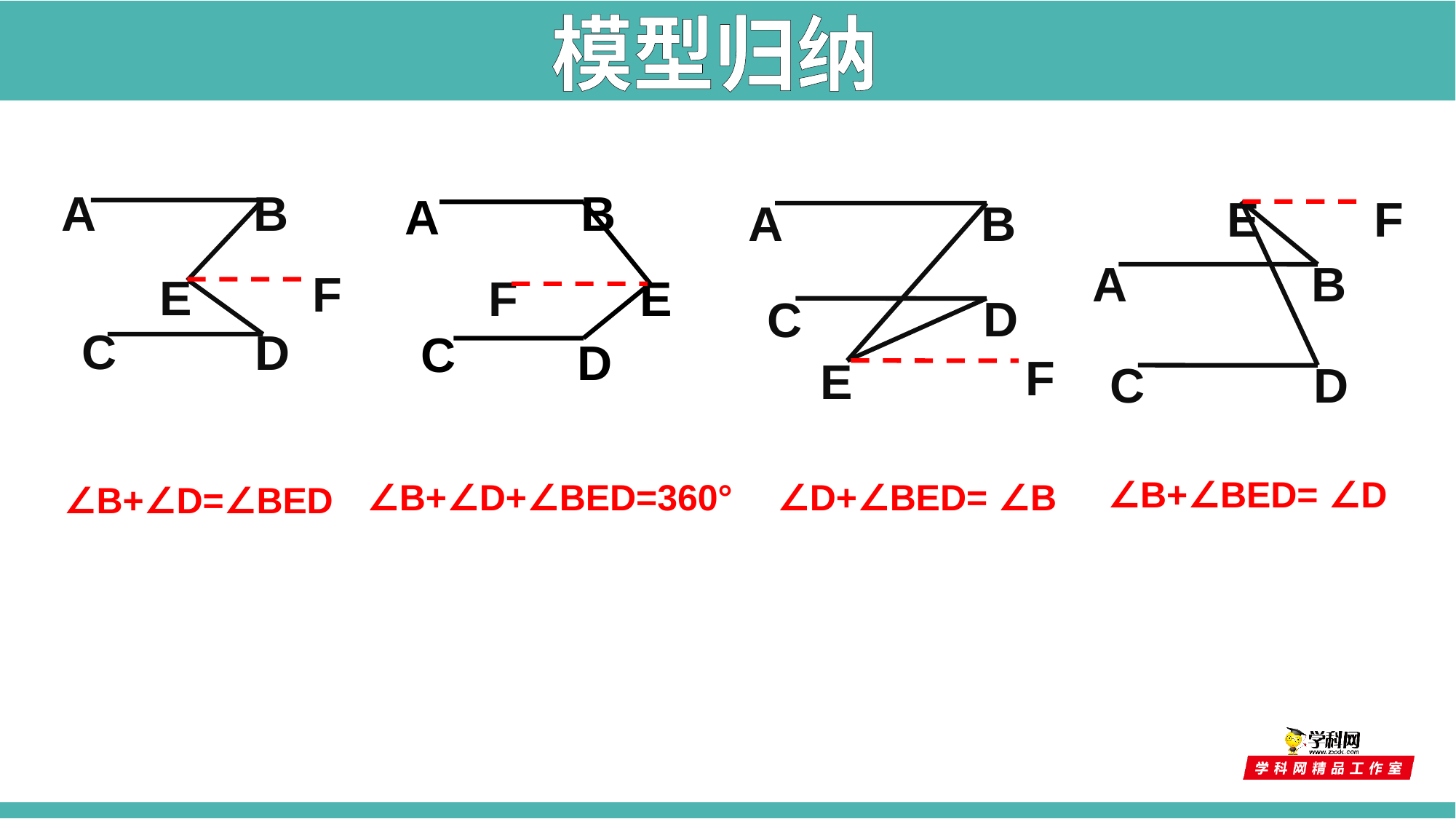

模型归纳
B
A

F

E

C
D

B
A

E

C
D

F

F
E

A
B

D
C

A
B

D
C

E
F

∠B+∠BED= ∠D
∠B+∠D+∠BED=360°
∠D+∠BED= ∠B
∠B+∠D=∠BED